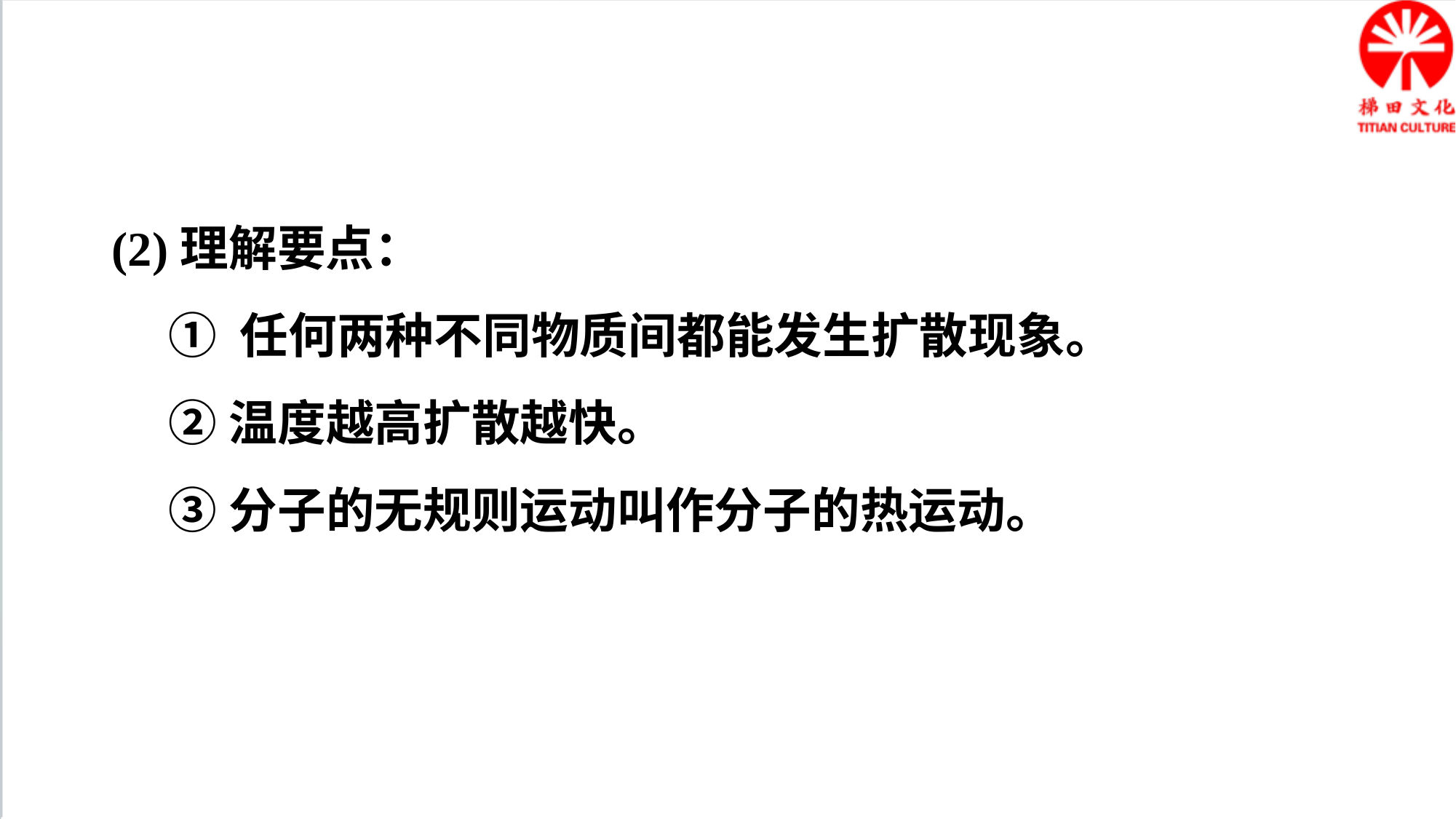

(2)理解要点：
① 任何两种不同物质间都能发生扩散现象。
②温度越高扩散越快。
③分子的无规则运动叫作分子的热运动。